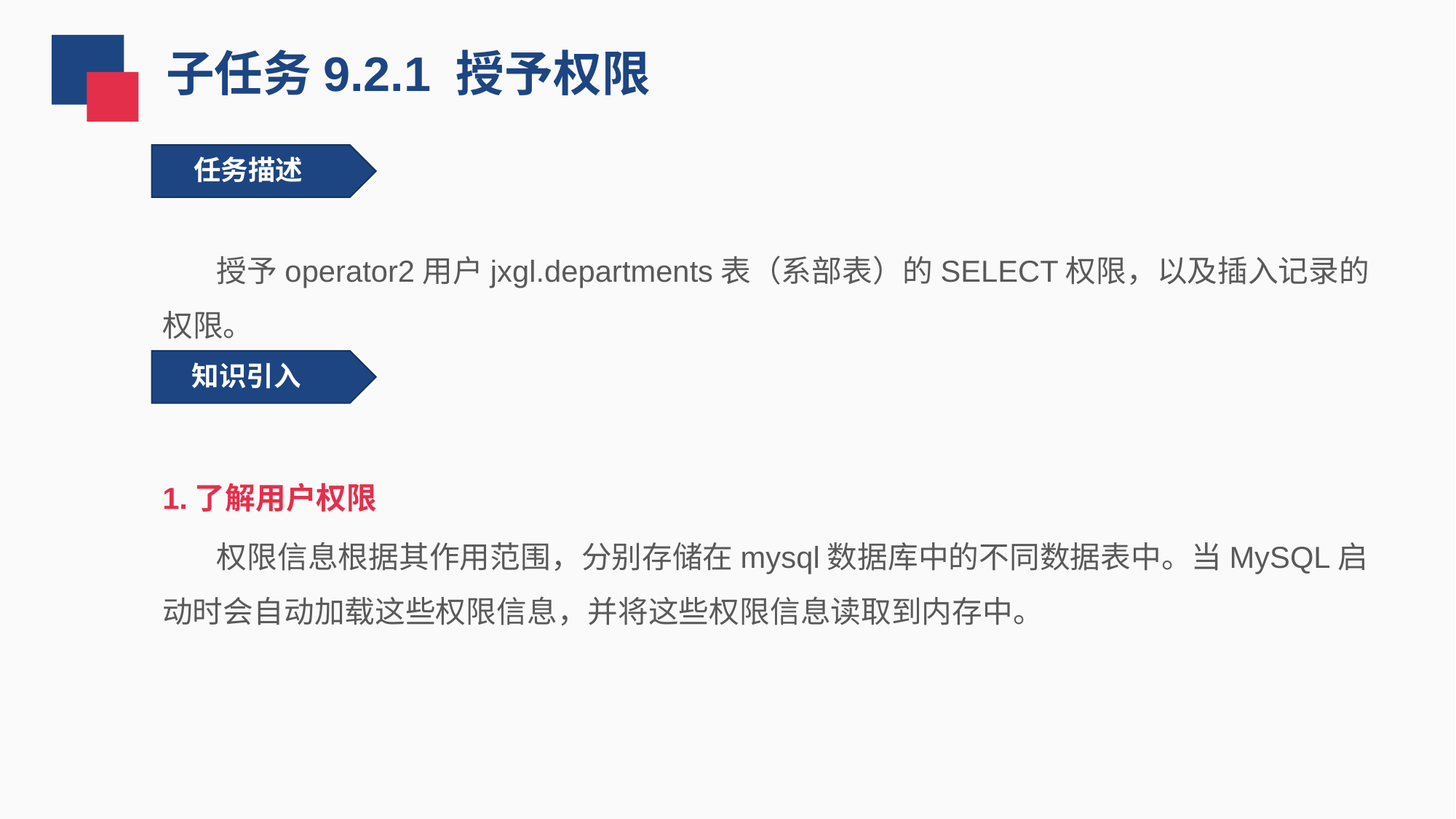

子任务9.2.1 授予权限

    任务描述
       授予operator2用户jxgl.departments表（系部表）的SELECT权限，以及插入记录的权限。

知识引入
1.了解用户权限
       权限信息根据其作用范围，分别存储在mysql数据库中的不同数据表中。当MySQL启动时会自动加载这些权限信息，并将这些权限信息读取到内存中。